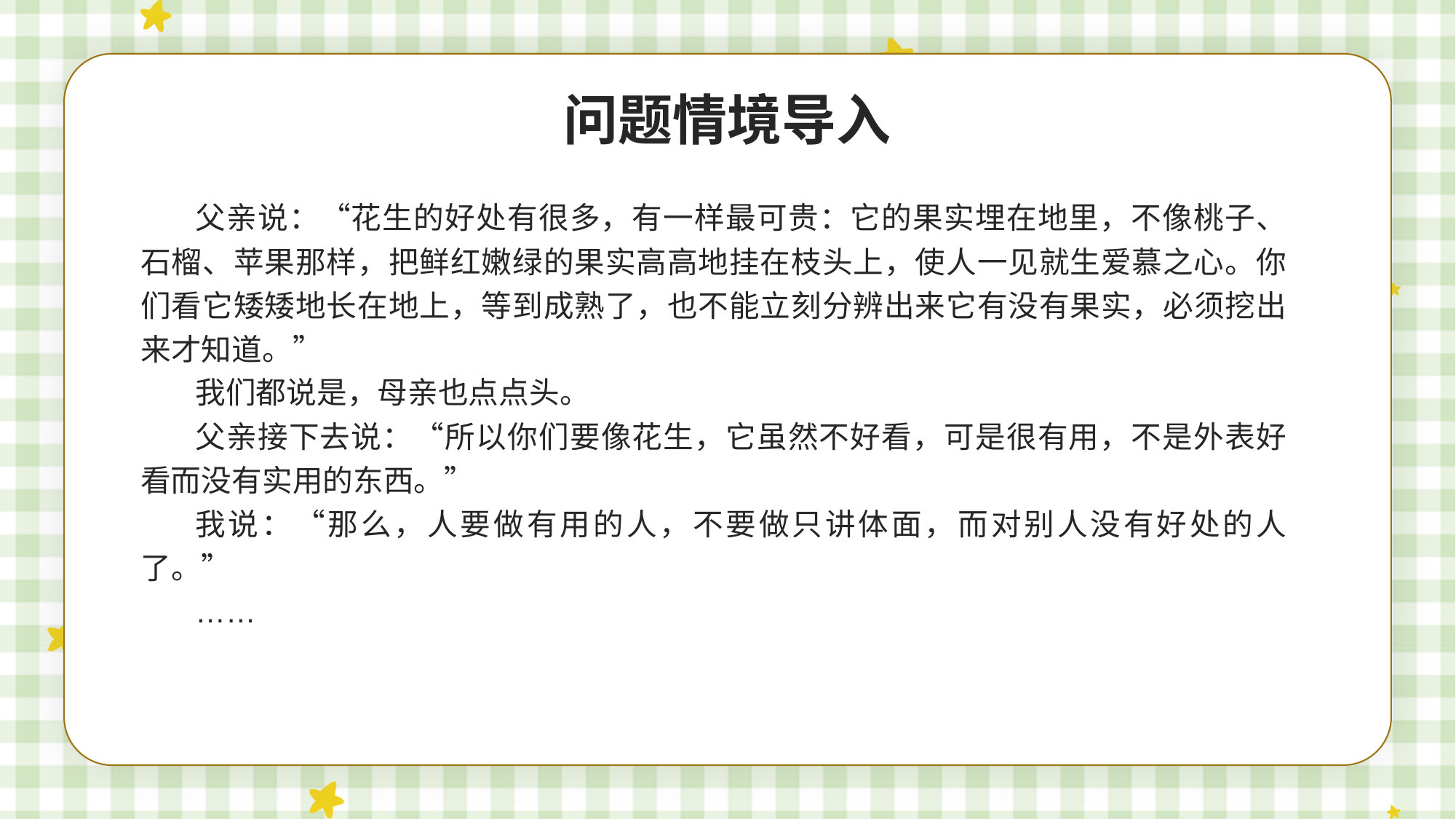

问题情境导入
父亲说：“花生的好处有很多，有一样最可贵：它的果实埋在地里，不像桃子、石榴、苹果那样，把鲜红嫩绿的果实高高地挂在枝头上，使人一见就生爱慕之心。你们看它矮矮地长在地上，等到成熟了，也不能立刻分辨出来它有没有果实，必须挖出来才知道。”
我们都说是，母亲也点点头。
父亲接下去说：“所以你们要像花生，它虽然不好看，可是很有用，不是外表好看而没有实用的东西。”
我说：“那么，人要做有用的人，不要做只讲体面，而对别人没有好处的人了。”
……